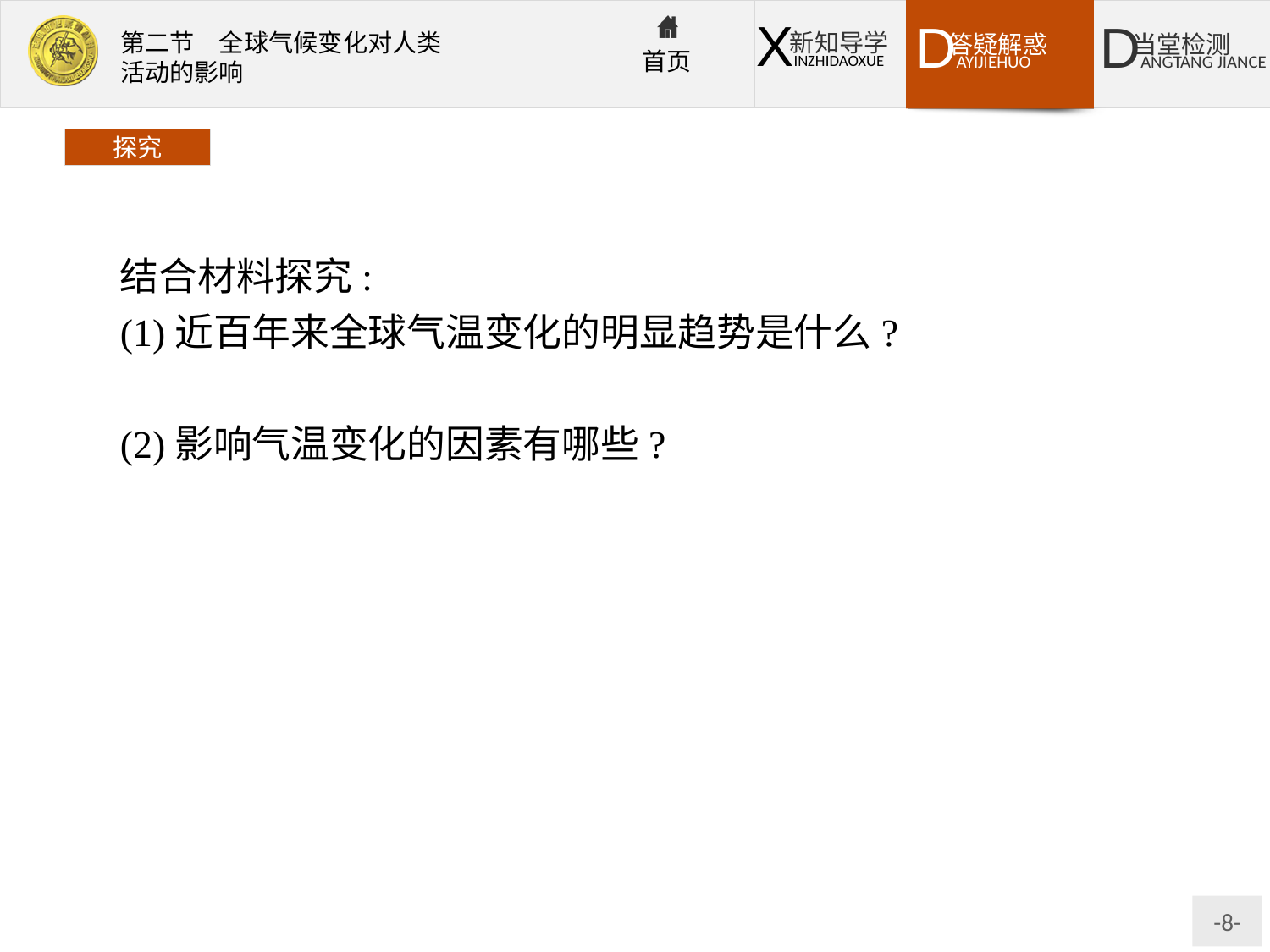

探究
结合材料探究:
(1)近百年来全球气温变化的明显趋势是什么?
提示:近百年来全球气温呈波动上升的趋势。
(2)影响气温变化的因素有哪些?
提示:自然原因:太阳辐射的变化、火山活动等对全球气候变暖有着影响。
人为原因(主要原因):由于人类燃烧矿物燃料排放大量的二氧化碳等温室气体,再加上森林被大量砍伐,导致大气中的二氧化碳含量与日俱增,“温室效应”增强。